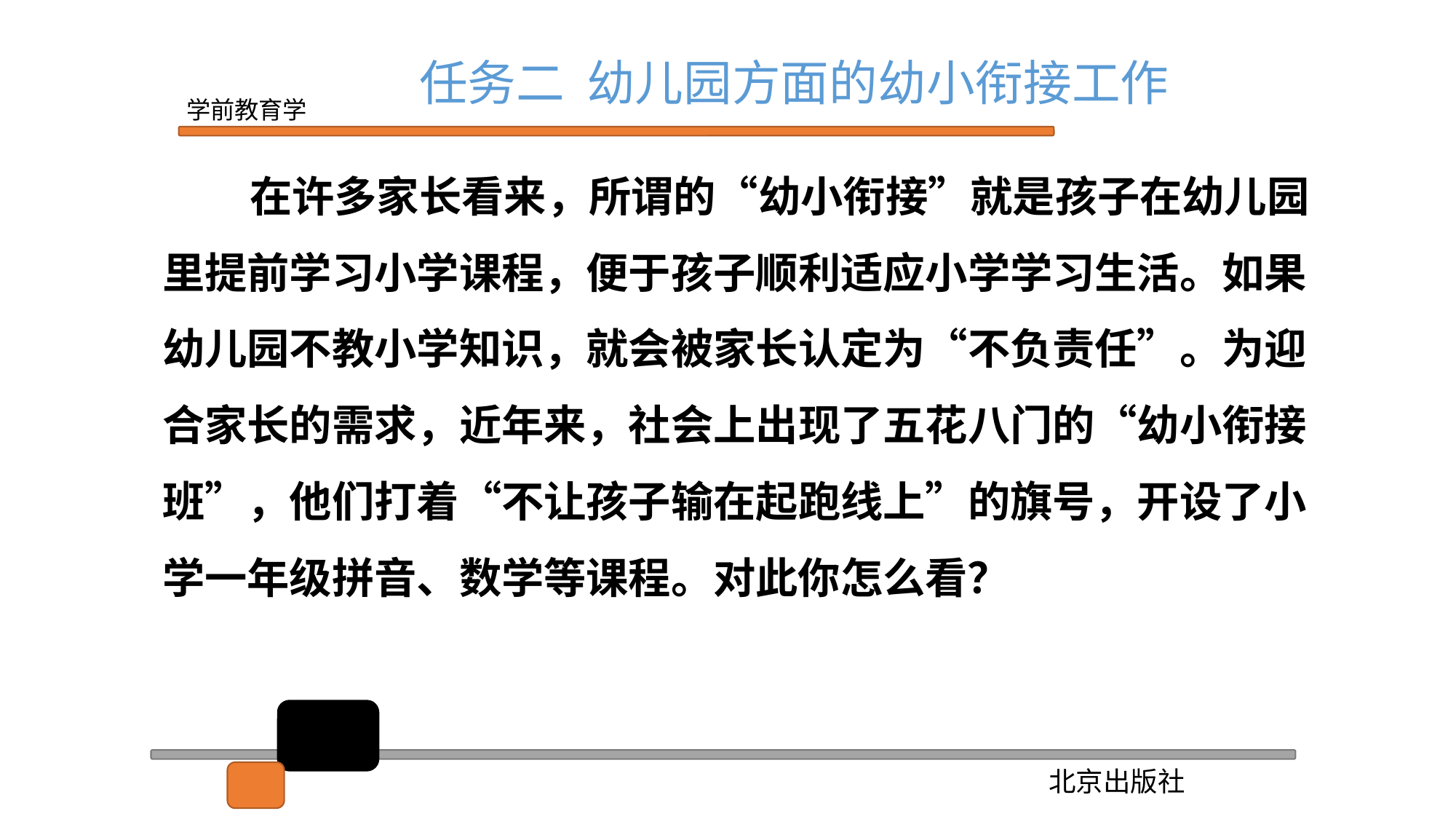

任务二  幼儿园方面的幼小衔接工作
        在许多家长看来，所谓的“幼小衔接”就是孩子在幼儿园里提前学习小学课程，便于孩子顺利适应小学学习生活。如果幼儿园不教小学知识，就会被家长认定为“不负责任”。为迎合家长的需求，近年来，社会上出现了五花八门的“幼小衔接班”，他们打着“不让孩子输在起跑线上”的旗号，开设了小学一年级拼音、数学等课程。对此你怎么看？